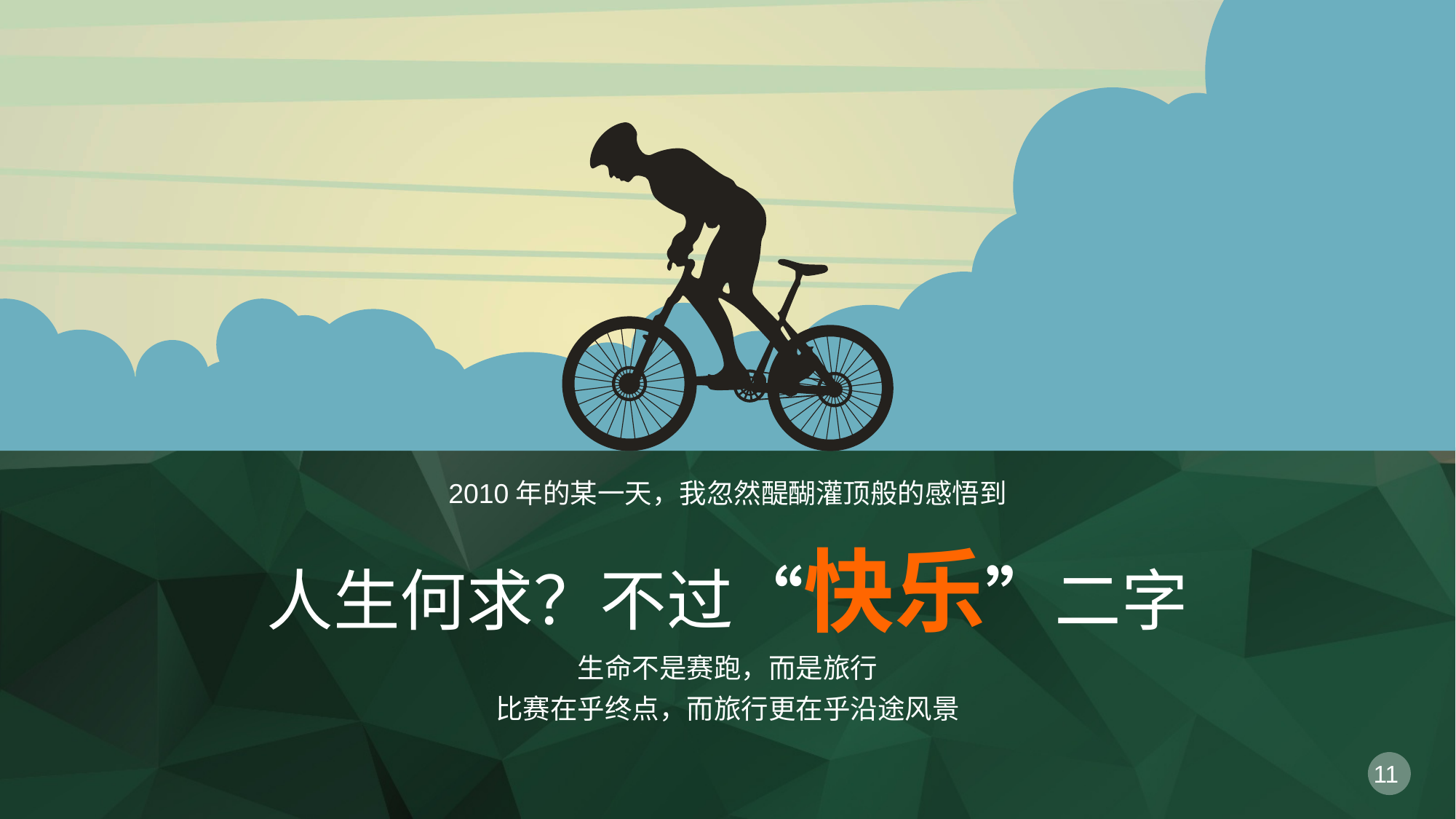

2010年的某一天，我忽然醍醐灌顶般的感悟到
人生何求？不过“快乐”二字
生命不是赛跑，而是旅行
比赛在乎终点，而旅行更在乎沿途风景